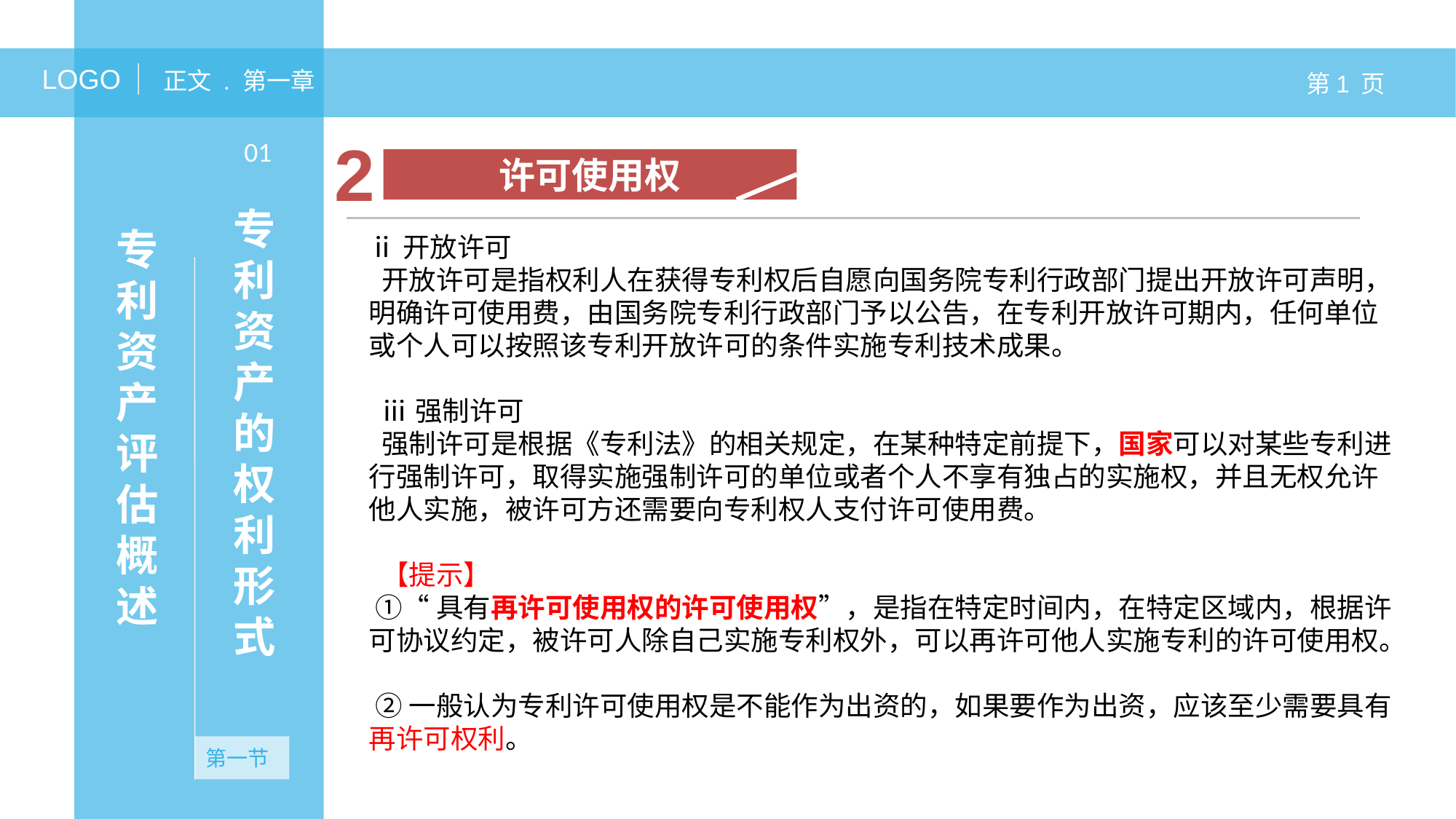

LOGO
正文 . 第一章

第1 页
专利资产评估概述
2
许可使用权
01
专利资产的权利形式
ⅱ开放许可
 开放许可是指权利人在获得专利权后自愿向国务院专利行政部门提出开放许可声明，明确许可使用费，由国务院专利行政部门予以公告，在专利开放许可期内，任何单位或个人可以按照该专利开放许可的条件实施专利技术成果。

  ⅲ强制许可
 强制许可是根据《专利法》的相关规定，在某种特定前提下，国家可以对某些专利进行强制许可，取得实施强制许可的单位或者个人不享有独占的实施权，并且无权允许他人实施，被许可方还需要向专利权人支付许可使用费。

 【提示】
 ①“具有再许可使用权的许可使用权”，是指在特定时间内，在特定区域内，根据许可协议约定，被许可人除自己实施专利权外，可以再许可他人实施专利的许可使用权。

 ②一般认为专利许可使用权是不能作为出资的，如果要作为出资，应该至少需要具有再许可权利。

无资产
第一节